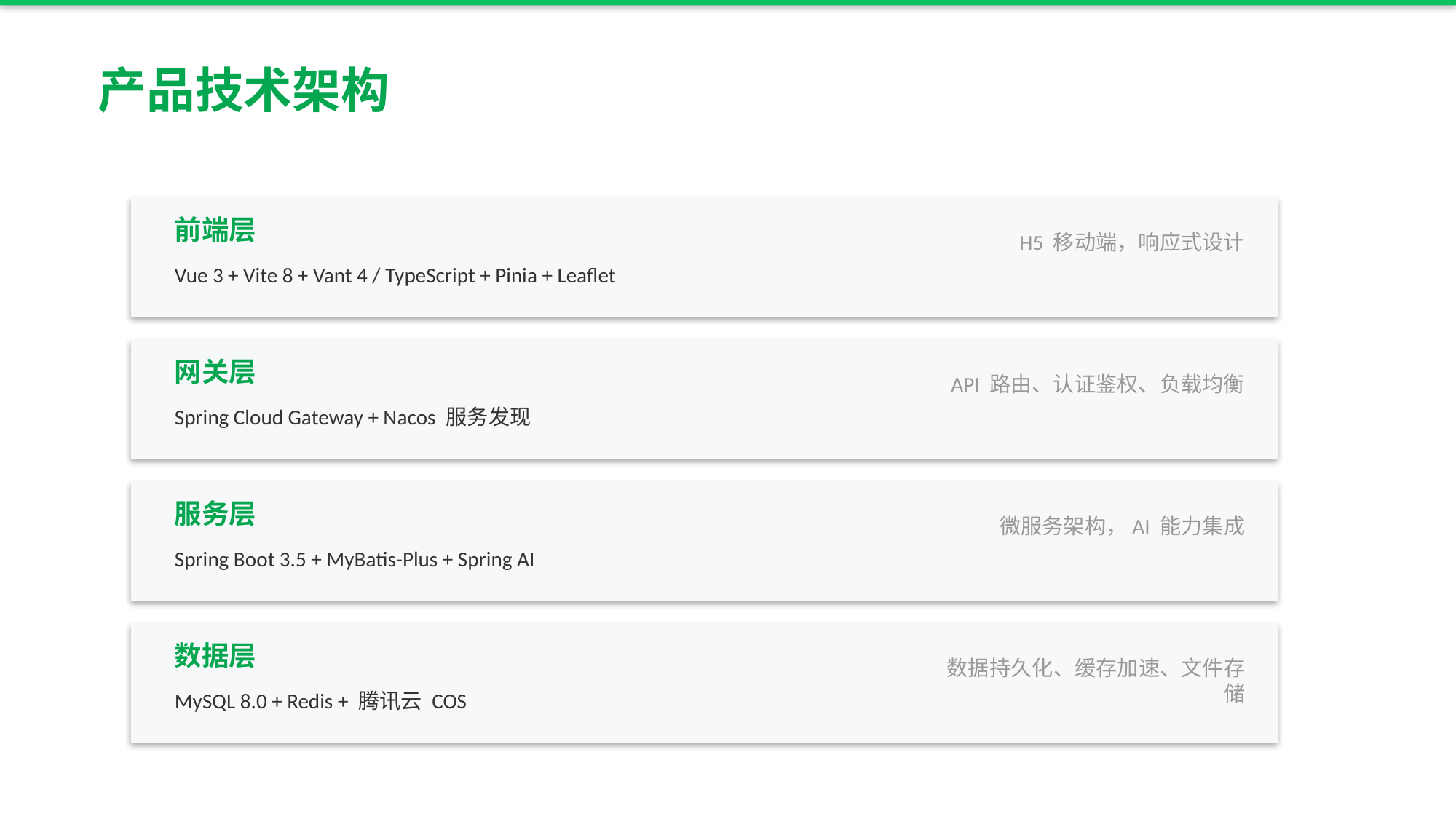

产品技术架构

前端层
H5 移动端，响应式设计
Vue 3 + Vite 8 + Vant 4 / TypeScript + Pinia + Leaflet

网关层
API 路由、认证鉴权、负载均衡
Spring Cloud Gateway + Nacos 服务发现

服务层
微服务架构，AI 能力集成
Spring Boot 3.5 + MyBatis-Plus + Spring AI

数据层
数据持久化、缓存加速、文件存储
MySQL 8.0 + Redis + 腾讯云 COS